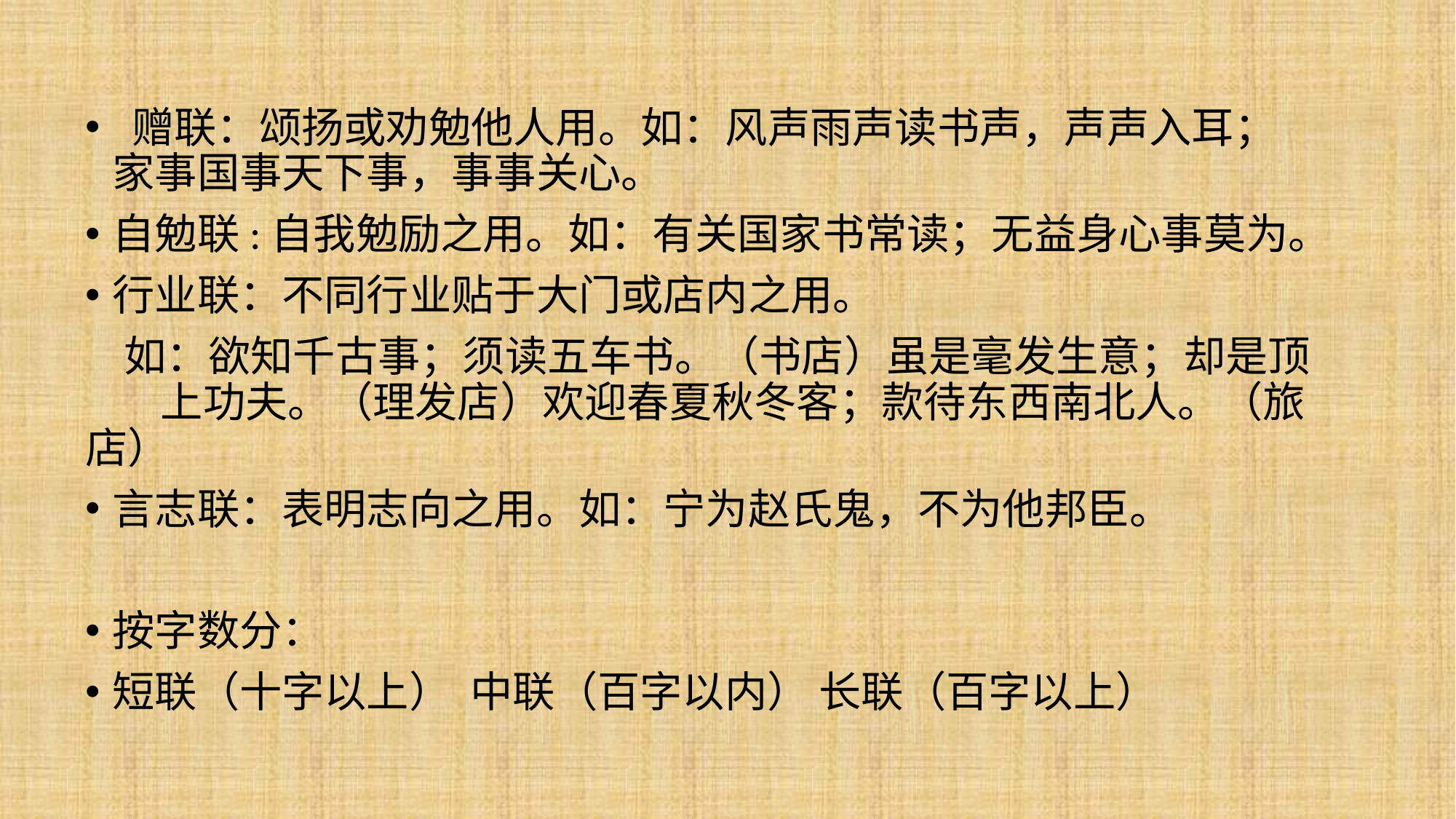

赠联：颂扬或劝勉他人用。如：风声雨声读书声，声声入耳；家事国事天下事，事事关心。
自勉联:自我勉励之用。如：有关国家书常读；无益身心事莫为。
行业联：不同行业贴于大门或店内之用。
   如：欲知千古事；须读五车书。（书店）虽是毫发生意；却是顶         上功夫。（理发店）欢迎春夏秋冬客；款待东西南北人。（旅店）
言志联：表明志向之用。如：宁为赵氏鬼，不为他邦臣。

按字数分：
短联（十字以上）  中联（百字以内） 长联（百字以上）